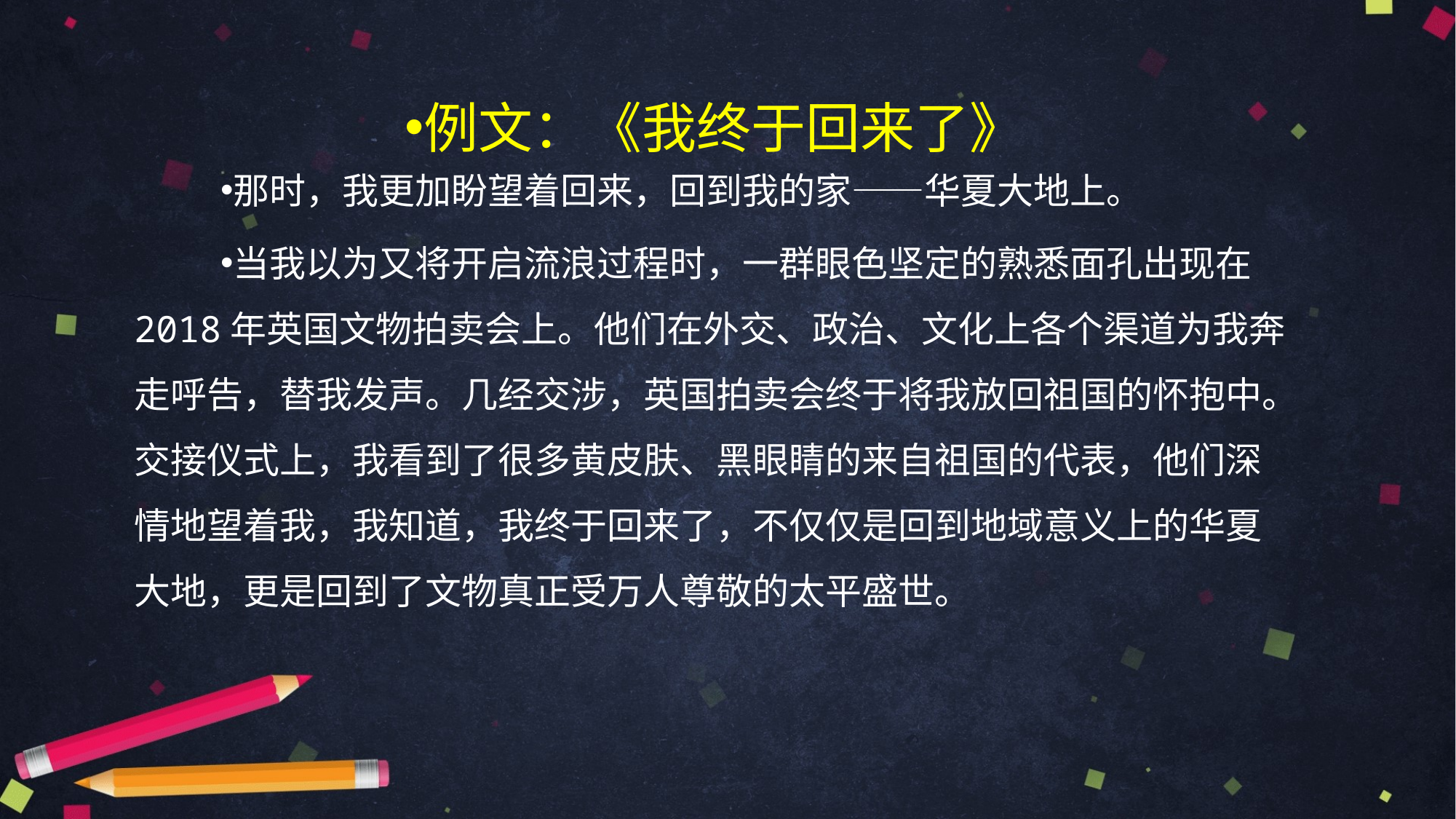

例文：《我终于回来了》
那时，我更加盼望着回来，回到我的家——华夏大地上。
当我以为又将开启流浪过程时，一群眼色坚定的熟悉面孔出现在2018年英国文物拍卖会上。他们在外交、政治、文化上各个渠道为我奔走呼告，替我发声。几经交涉，英国拍卖会终于将我放回祖国的怀抱中。交接仪式上，我看到了很多黄皮肤、黑眼睛的来自祖国的代表，他们深情地望着我，我知道，我终于回来了，不仅仅是回到地域意义上的华夏大地，更是回到了文物真正受万人尊敬的太平盛世。